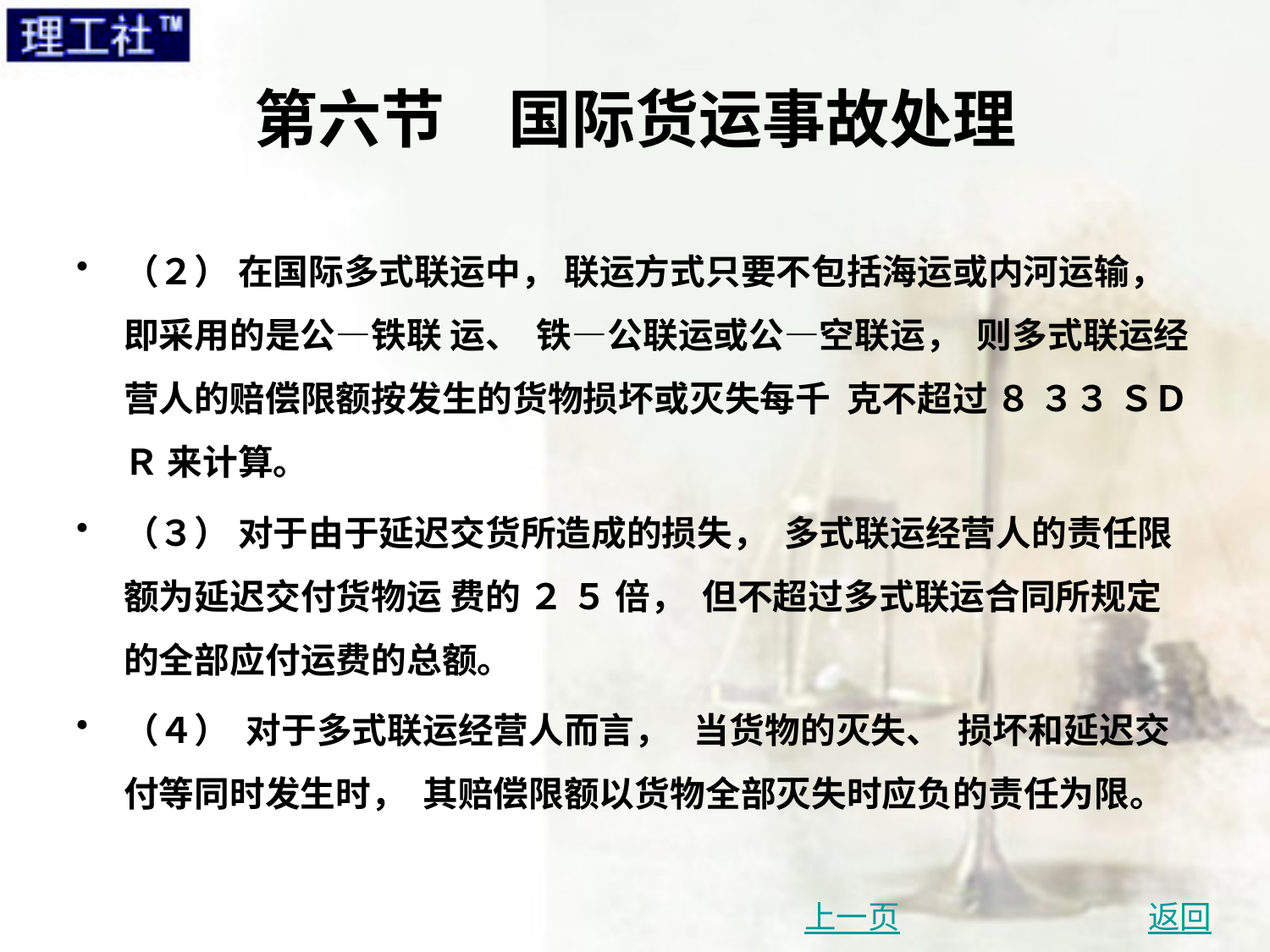

# 第六节　国际货运事故处理
（２） 在国际多式联运中， 联运方式只要不包括海运或内河运输，  即采用的是公—铁联 运、  铁—公联运或公—空联运，  则多式联运经营人的赔偿限额按发生的货物损坏或灭失每千  克不超过 ８ ３３ ＳＤＲ 来计算。
（３） 对于由于延迟交货所造成的损失，  多式联运经营人的责任限额为延迟交付货物运 费的 ２ ５ 倍，  但不超过多式联运合同所规定的全部应付运费的总额。
（４）  对于多式联运经营人而言，   当货物的灭失、  损坏和延迟交付等同时发生时，  其赔偿限额以货物全部灭失时应负的责任为限。
上一页
返回